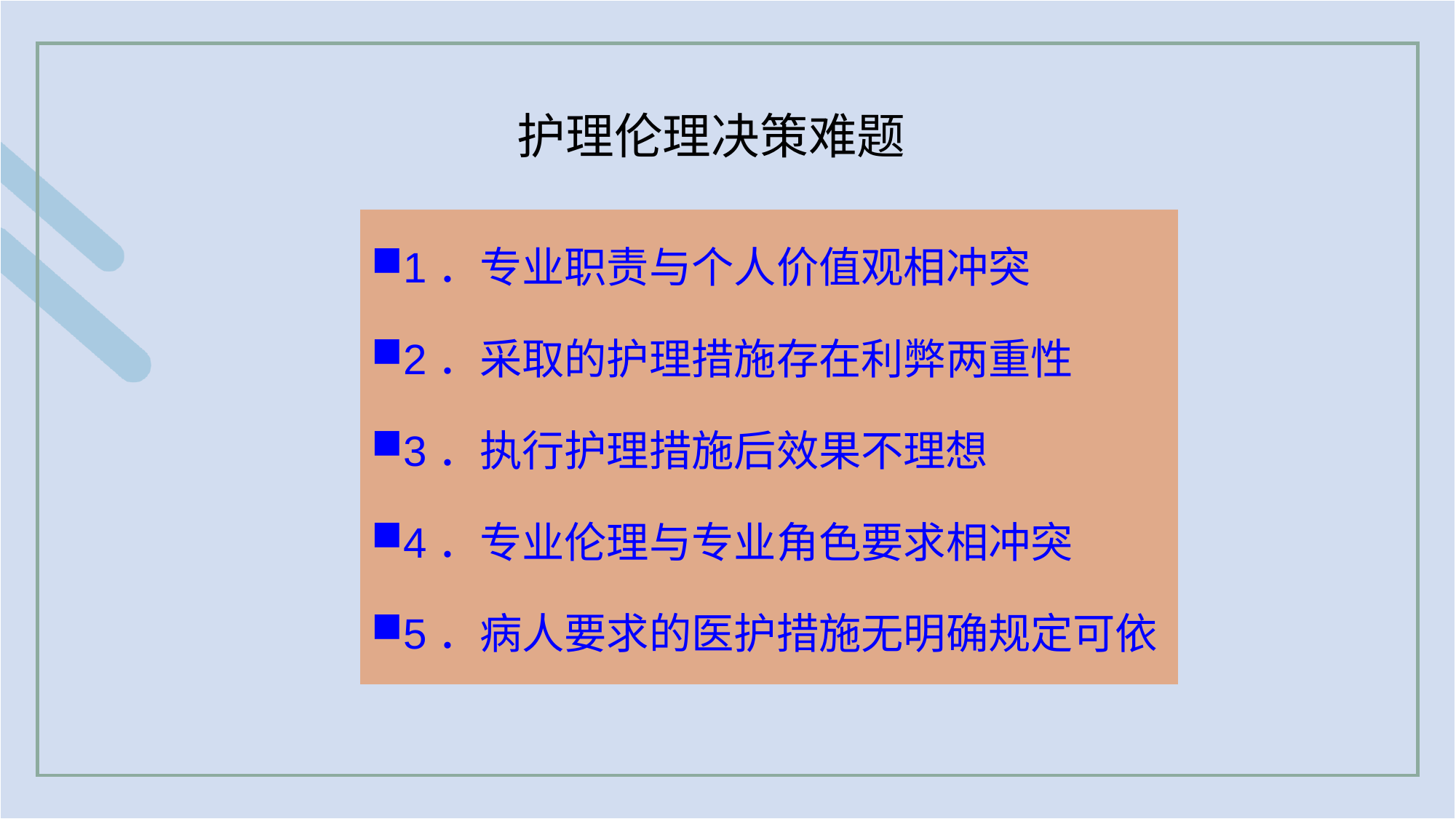

护理伦理决策难题
1．专业职责与个人价值观相冲突
2．采取的护理措施存在利弊两重性
3．执行护理措施后效果不理想
4．专业伦理与专业角色要求相冲突
5．病人要求的医护措施无明确规定可依